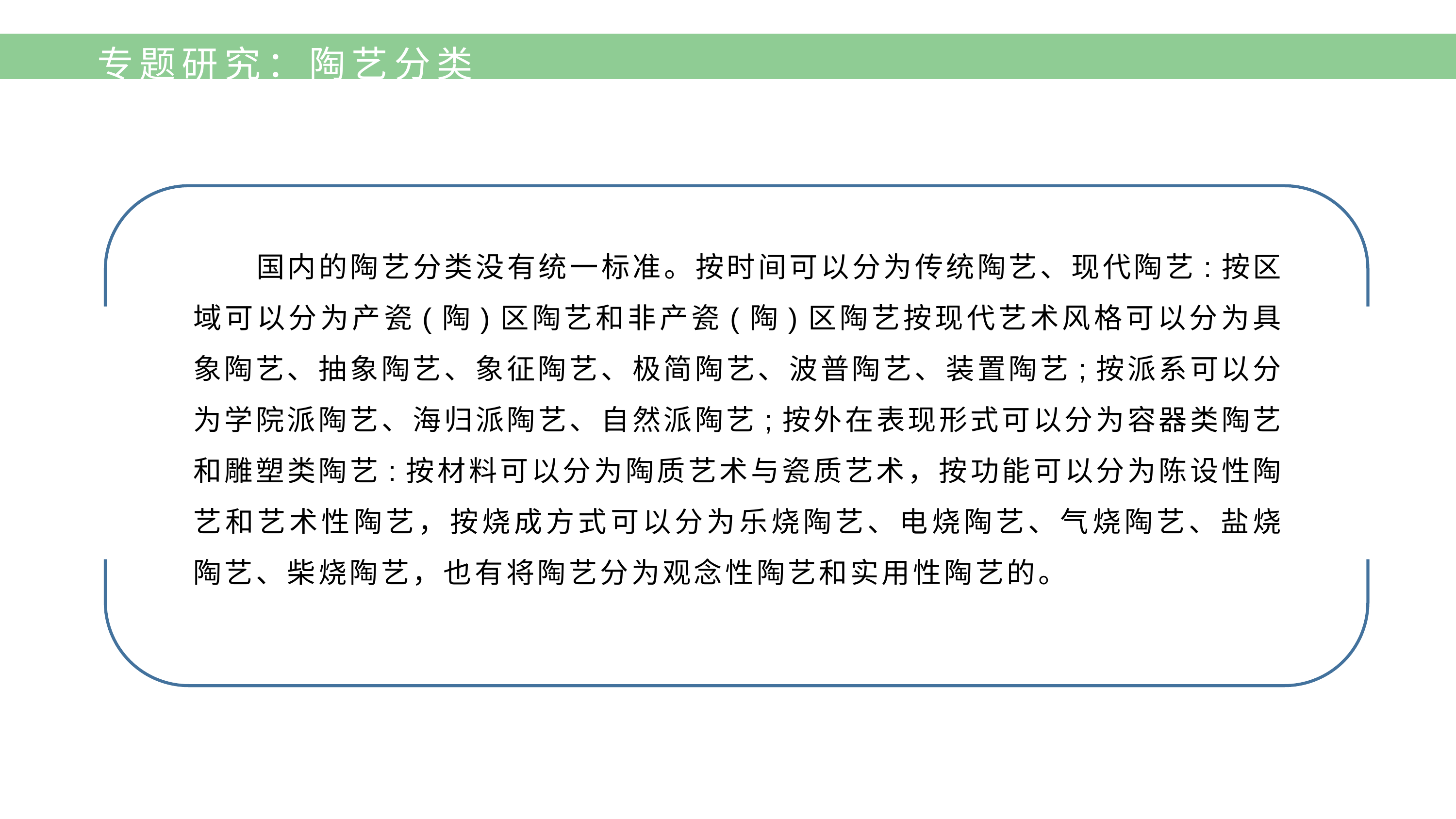

专题研究：陶艺分类

      国内的陶艺分类没有统一标准。按时间可以分为传统陶艺、现代陶艺:按区域可以分为产瓷(陶)区陶艺和非产瓷(陶)区陶艺按现代艺术风格可以分为具象陶艺、抽象陶艺、象征陶艺、极简陶艺、波普陶艺、装置陶艺;按派系可以分为学院派陶艺、海归派陶艺、自然派陶艺;按外在表现形式可以分为容器类陶艺和雕塑类陶艺:按材料可以分为陶质艺术与瓷质艺术，按功能可以分为陈设性陶艺和艺术性陶艺，按烧成方式可以分为乐烧陶艺、电烧陶艺、气烧陶艺、盐烧陶艺、柴烧陶艺，也有将陶艺分为观念性陶艺和实用性陶艺的。